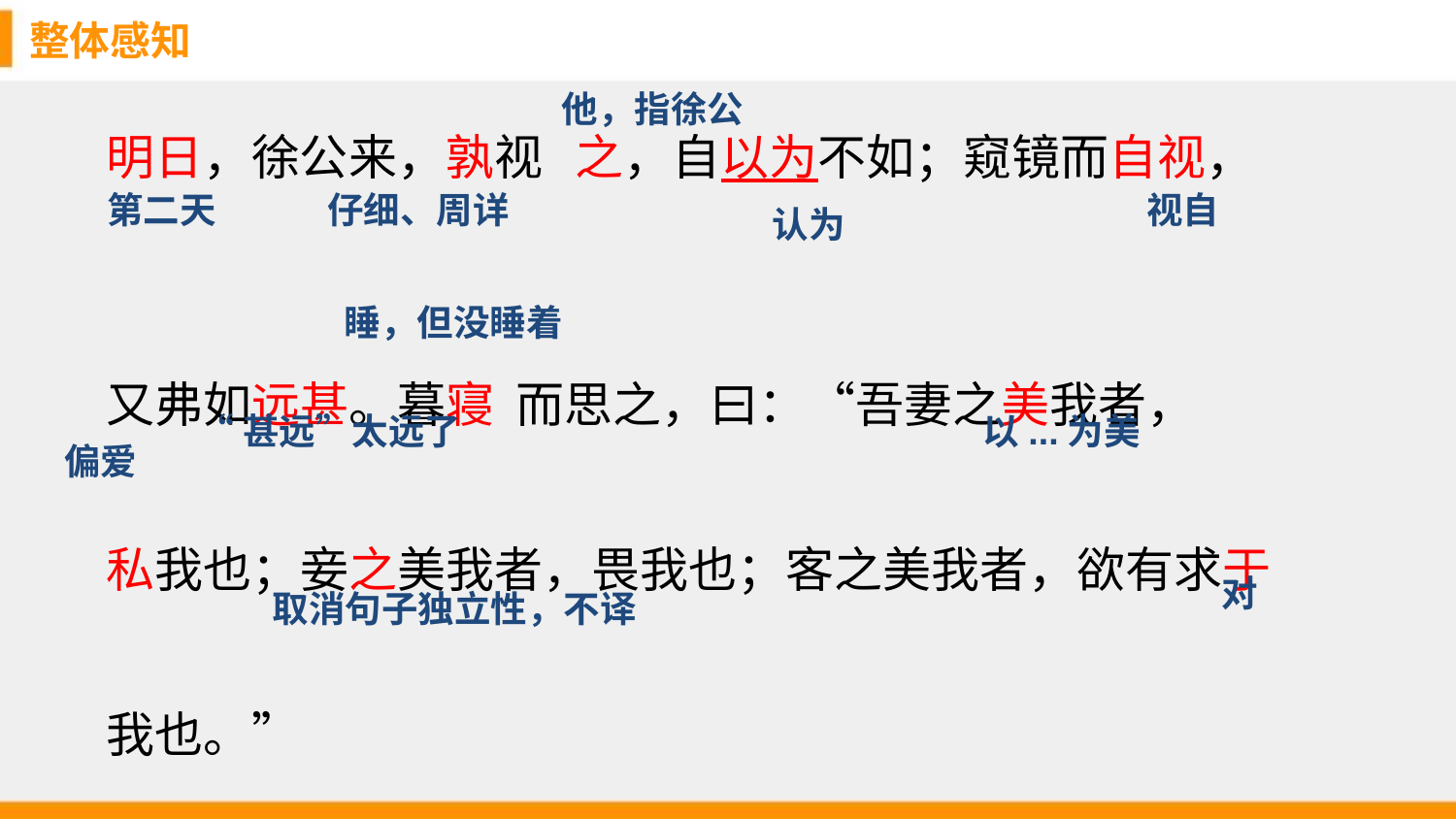

整体感知
他，指徐公
明日，徐公来，孰视   之，自以为不如；窥镜而自视，

又弗如远甚。暮寝  而思之，曰：“吾妻之美我者，

私我也；妾之美我者，畏我也；客之美我者，欲有求于

我也。”
第二天
仔细、周详
视自
认为
睡，但没睡着
“甚远”太远了
以...为美
偏爱
对
取消句子独立性，不译